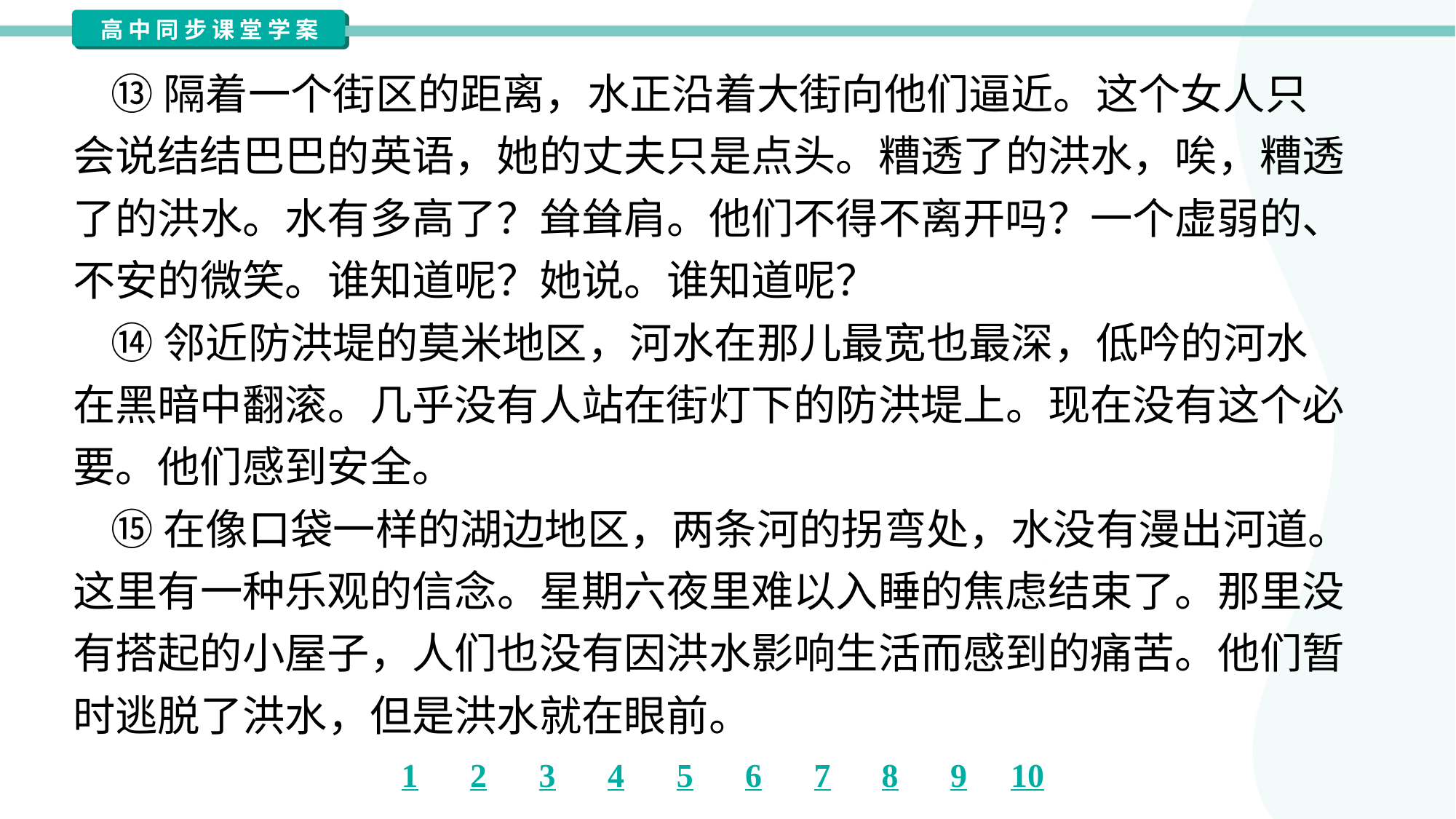

⑬隔着一个街区的距离，水正沿着大街向他们逼近。这个女人只
会说结结巴巴的英语，她的丈夫只是点头。糟透了的洪水，唉，糟透
了的洪水。水有多高了？耸耸肩。他们不得不离开吗？一个虚弱的、
不安的微笑。谁知道呢？她说。谁知道呢？
    ⑭邻近防洪堤的莫米地区，河水在那儿最宽也最深，低吟的河水
在黑暗中翻滚。几乎没有人站在街灯下的防洪堤上。现在没有这个必
要。他们感到安全。
    ⑮在像口袋一样的湖边地区，两条河的拐弯处，水没有漫出河道。
这里有一种乐观的信念。星期六夜里难以入睡的焦虑结束了。那里没
有搭起的小屋子，人们也没有因洪水影响生活而感到的痛苦。他们暂
时逃脱了洪水，但是洪水就在眼前。